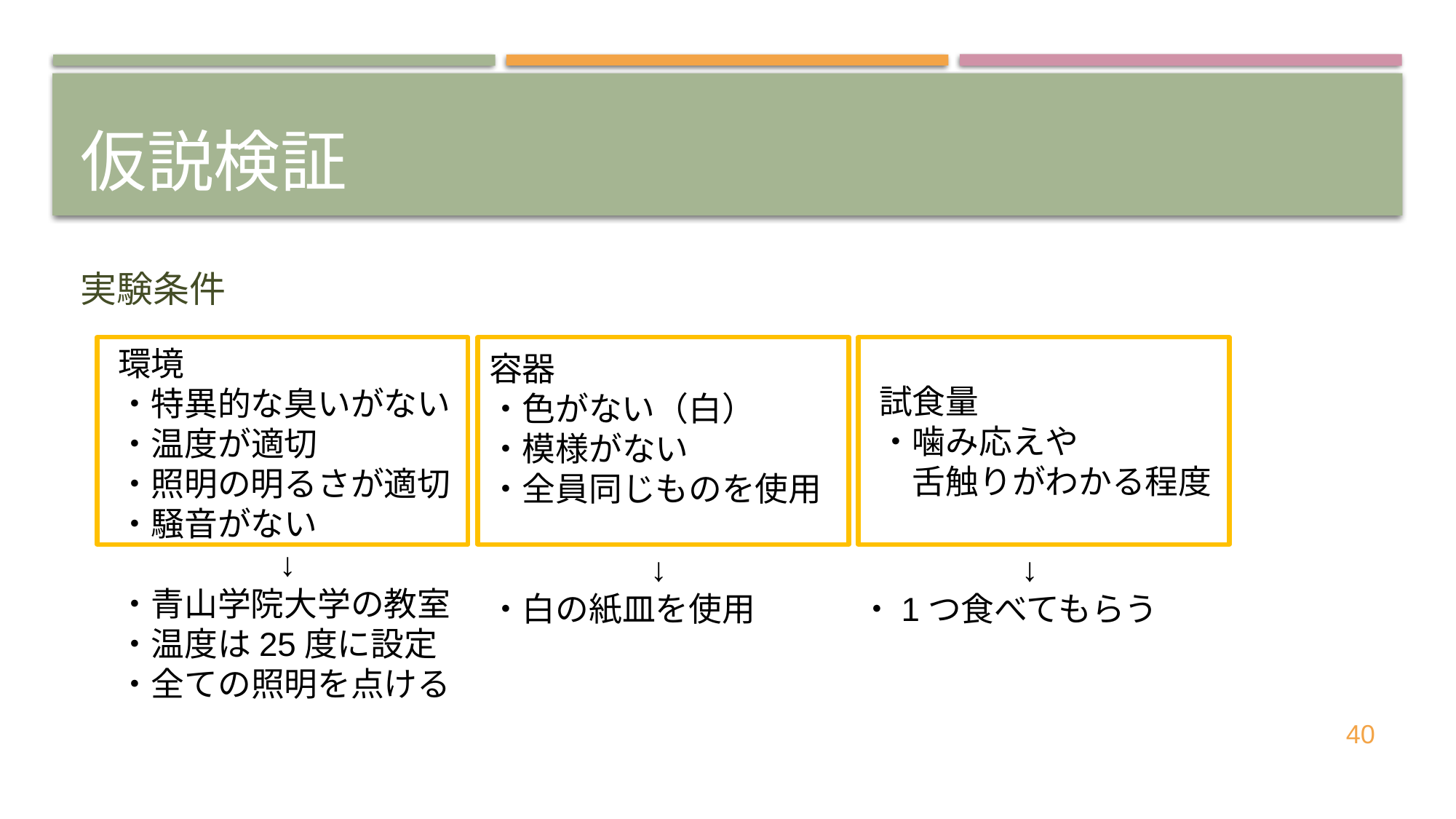

# 仮説検証
実験条件

試食量
・噛み応えや
　舌触りがわかる程度
環境
・特異的な臭いがない
・温度が適切
・照明の明るさが適切
・騒音がない
↓
・青山学院大学の教室
・温度は25度に設定
・全ての照明を点ける
容器
・色がない（白）
・模様がない
・全員同じものを使用

↓
・白の紙皿を使用

試食量
・噛み応えや
　舌触りがわかる程度

↓
・1つ食べてもらう

40